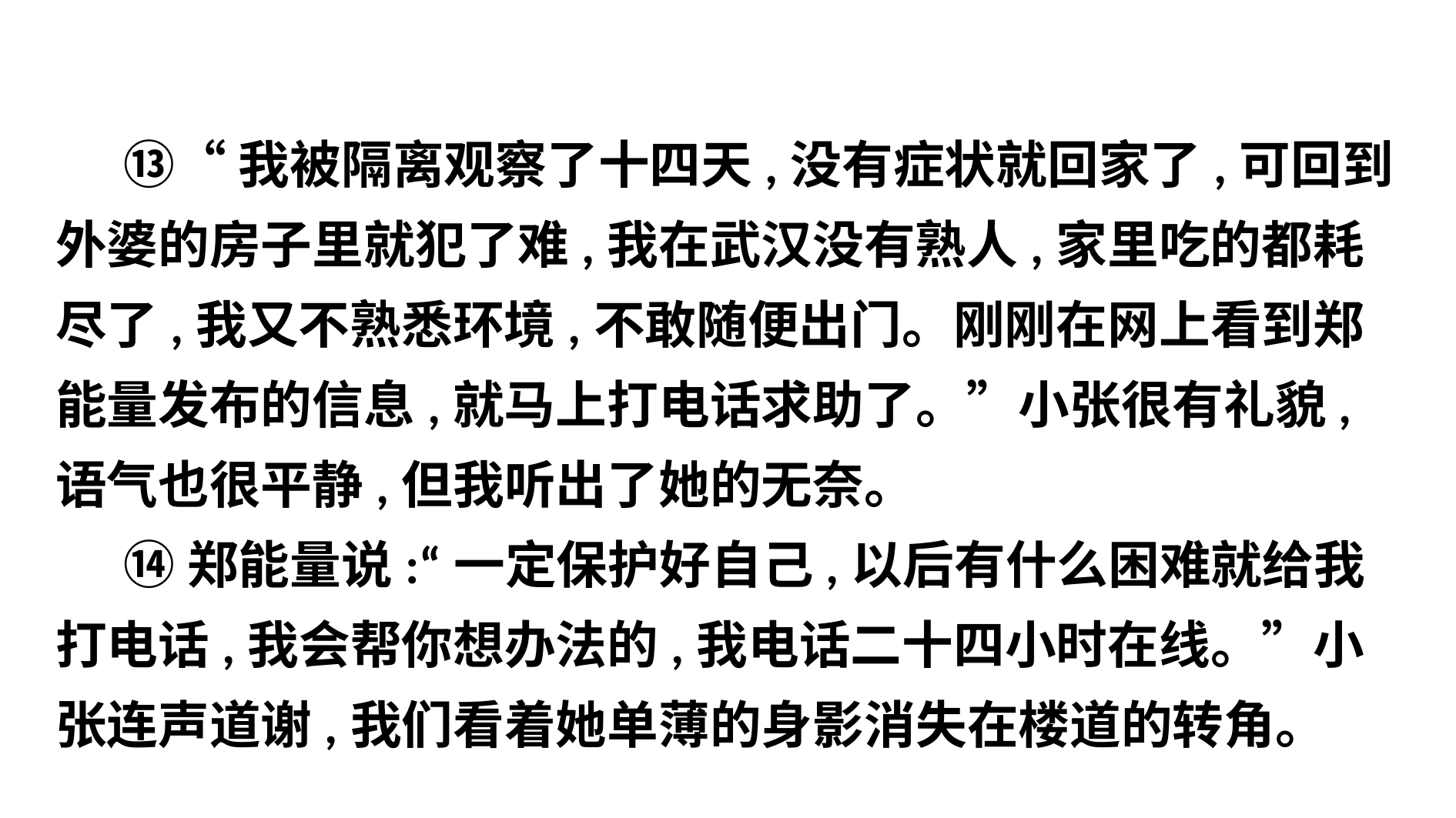

⑬“我被隔离观察了十四天,没有症状就回家了,可回到外婆的房子里就犯了难,我在武汉没有熟人,家里吃的都耗尽了,我又不熟悉环境,不敢随便出门。刚刚在网上看到郑能量发布的信息,就马上打电话求助了。”小张很有礼貌,语气也很平静,但我听出了她的无奈。
⑭郑能量说:“一定保护好自己,以后有什么困难就给我打电话,我会帮你想办法的,我电话二十四小时在线。”小张连声道谢,我们看着她单薄的身影消失在楼道的转角。